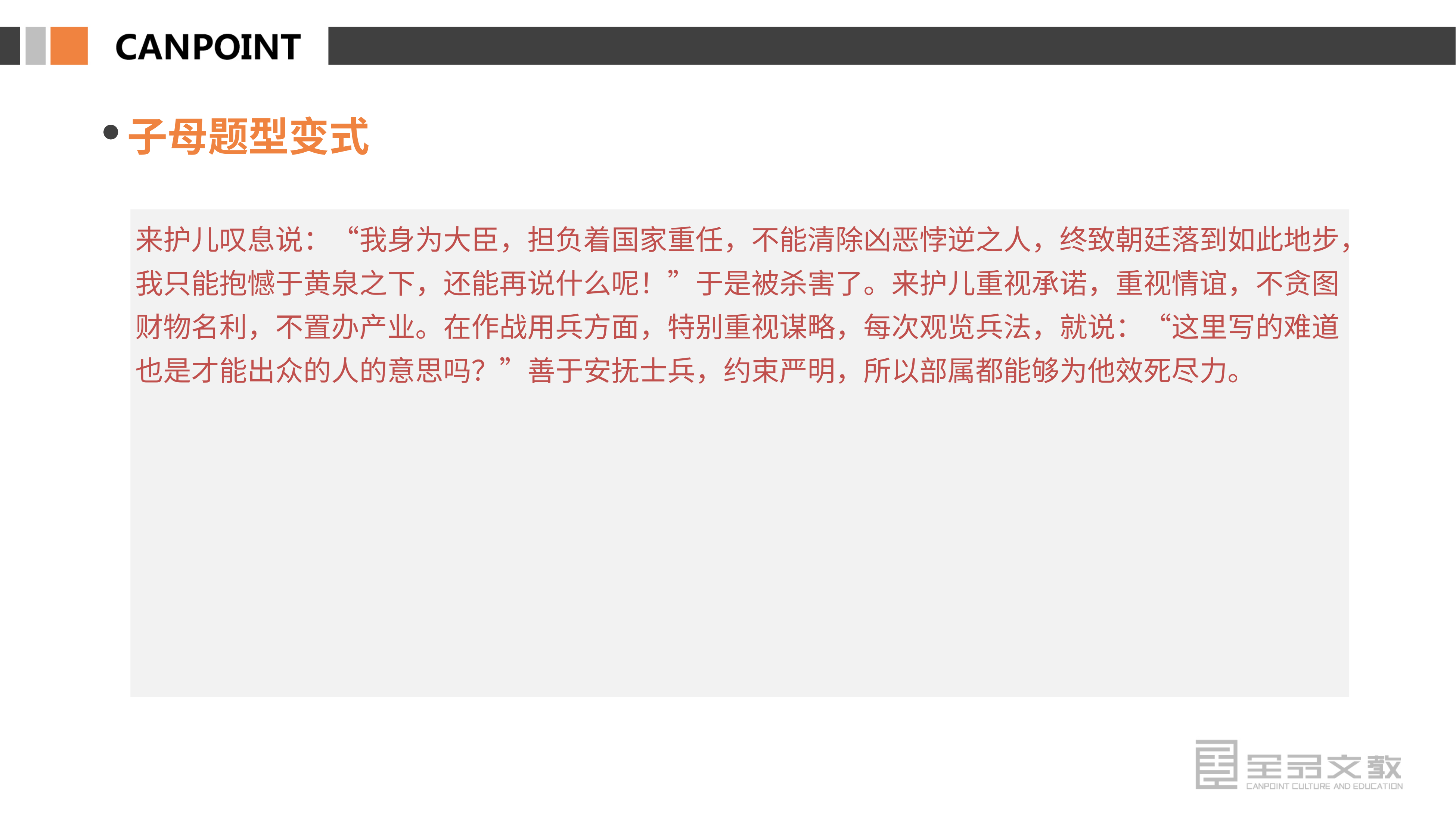

子母题型变式

来护儿叹息说：“我身为大臣，担负着国家重任，不能清除凶恶悖逆之人，终致朝廷落到如此地步，我只能抱憾于黄泉之下，还能再说什么呢！”于是被杀害了。来护儿重视承诺，重视情谊，不贪图财物名利，不置办产业。在作战用兵方面，特别重视谋略，每次观览兵法，就说：“这里写的难道也是才能出众的人的意思吗？”善于安抚士兵，约束严明，所以部属都能够为他效死尽力。